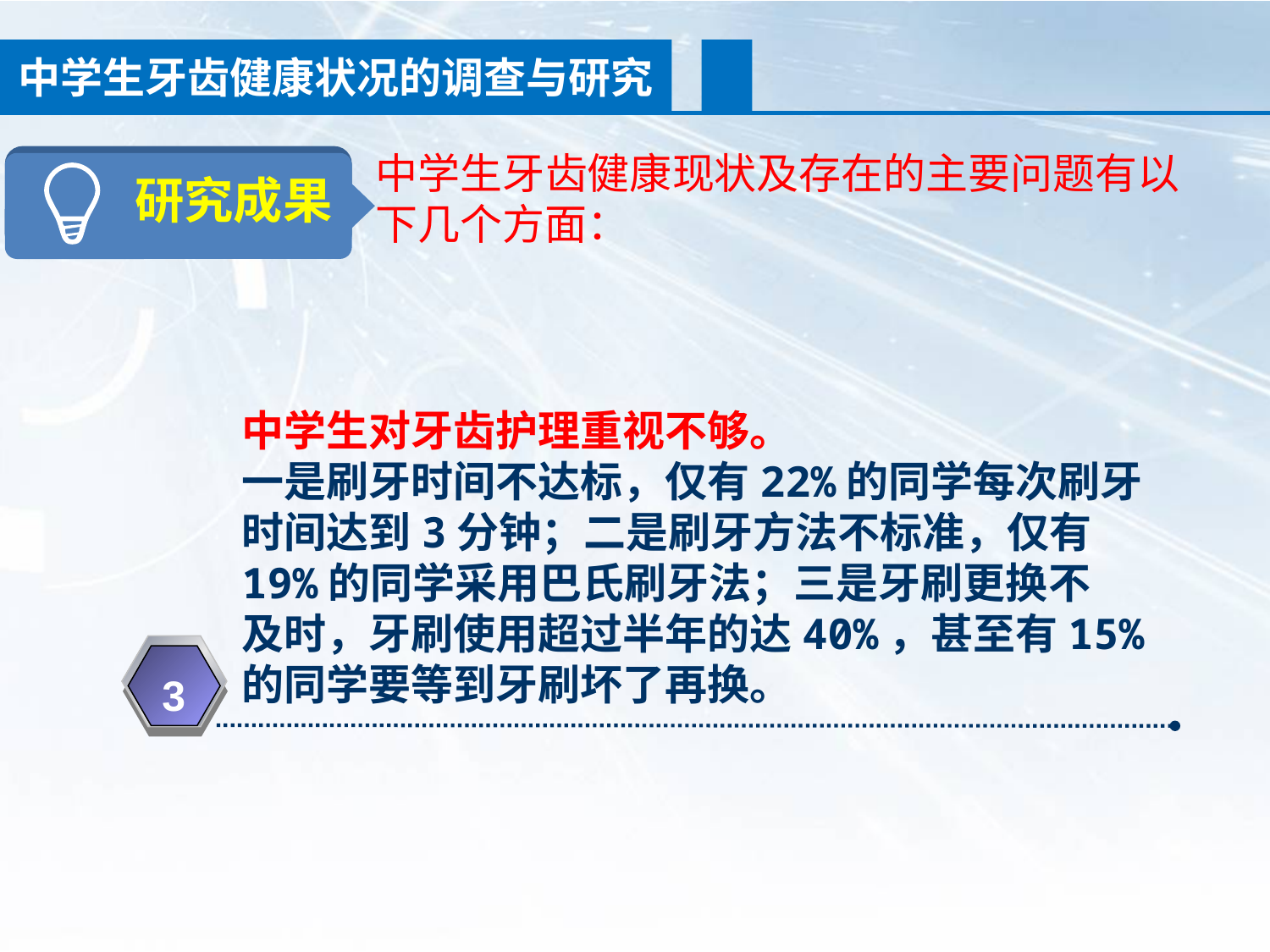

中学生牙齿健康状况的调查与研究

中学生牙齿健康现状及存在的主要问题有以下几个方面：

研究成果
中学生对牙齿护理重视不够。
一是刷牙时间不达标，仅有22%的同学每次刷牙
时间达到3分钟；二是刷牙方法不标准，仅有
19%的同学采用巴氏刷牙法；三是牙刷更换不
及时，牙刷使用超过半年的达40%，甚至有15%
的同学要等到牙刷坏了再换。

3